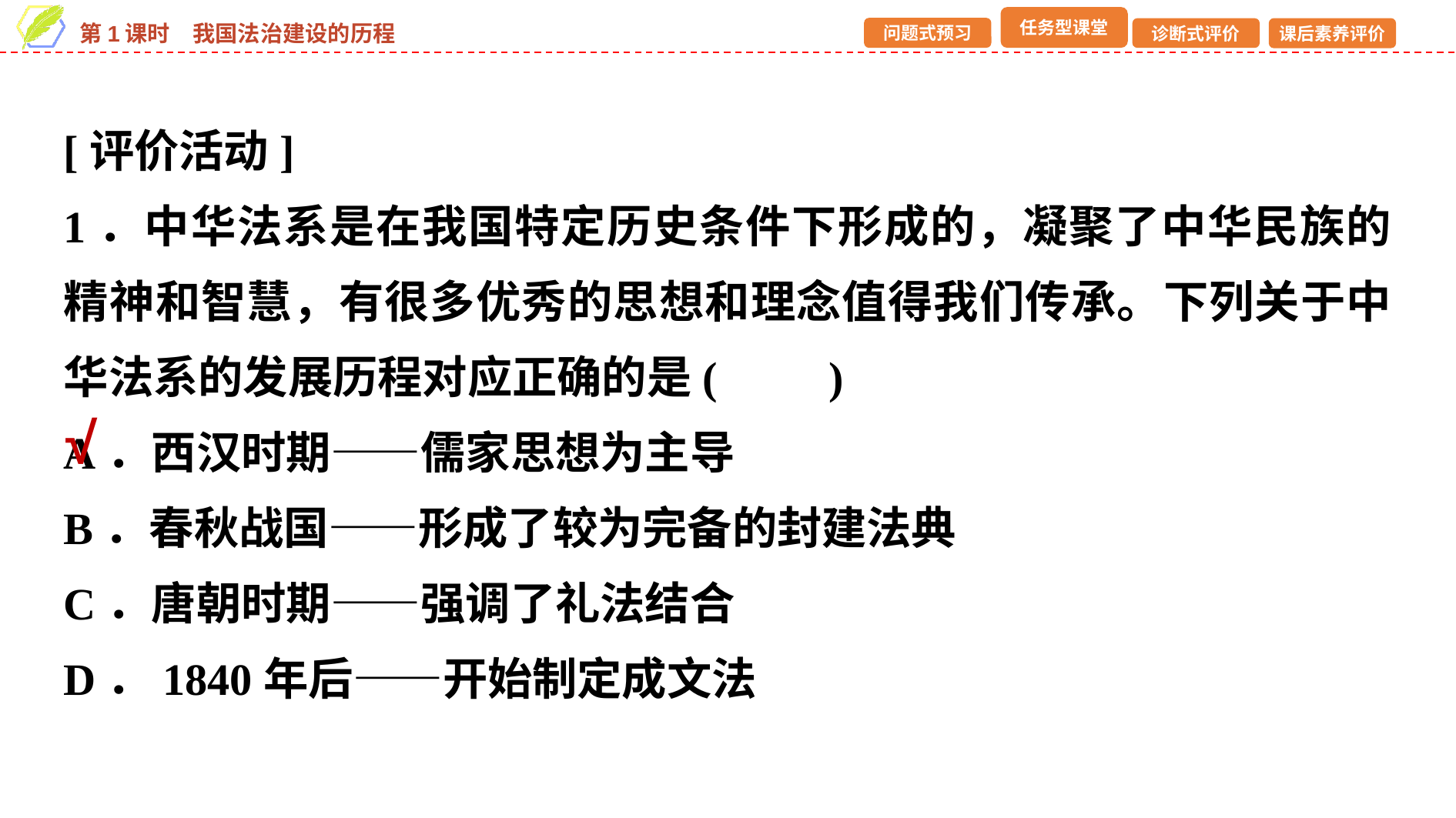

[评价活动]
1．中华法系是在我国特定历史条件下形成的，凝聚了中华民族的精神和智慧，有很多优秀的思想和理念值得我们传承。下列关于中华法系的发展历程对应正确的是(　　)
A．西汉时期——儒家思想为主导
B．春秋战国——形成了较为完备的封建法典
C．唐朝时期——强调了礼法结合
D．1840年后——开始制定成文法
√